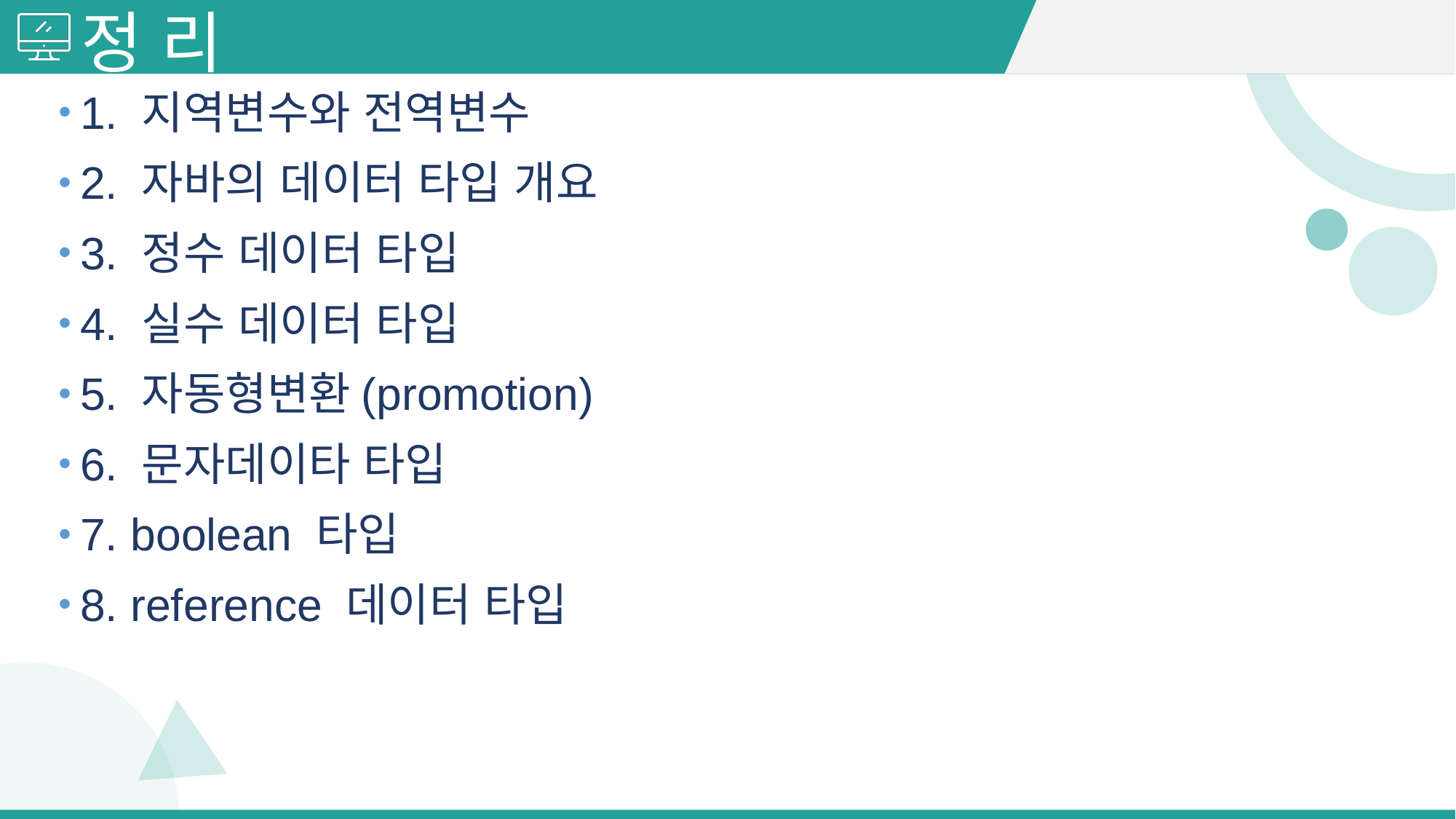

# 정 리
1. 지역변수와 전역변수
2. 자바의 데이터 타입 개요
3. 정수 데이터 타입
4. 실수 데이터 타입
5. 자동형변환(promotion)
6. 문자데이타 타입
7. boolean 타입
8. reference 데이터 타입